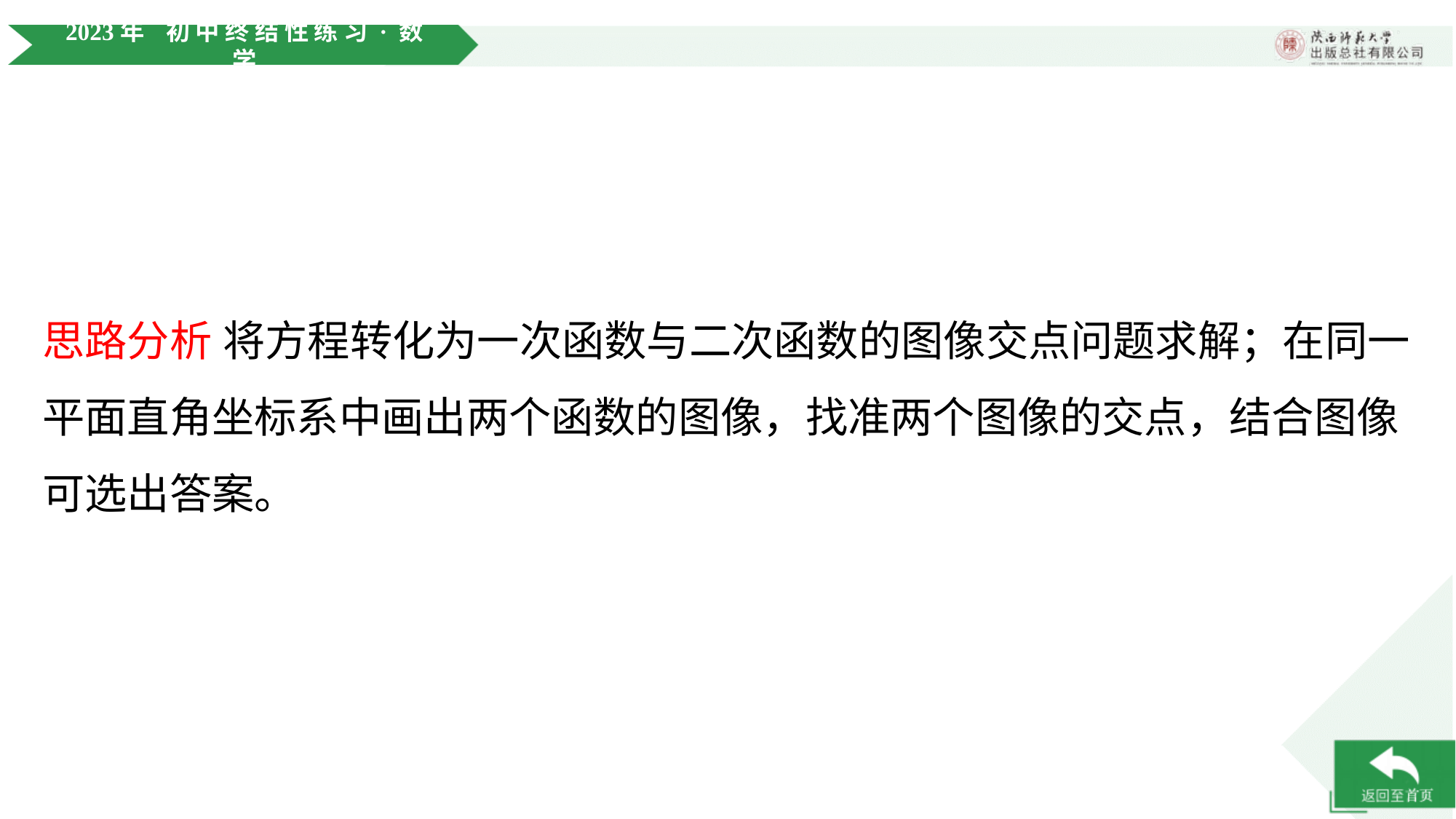

思路分析 将方程转化为一次函数与二次函数的图像交点问题求解；在同一平面直角坐标系中画出两个函数的图像，找准两个图像的交点，结合图像可选出答案。